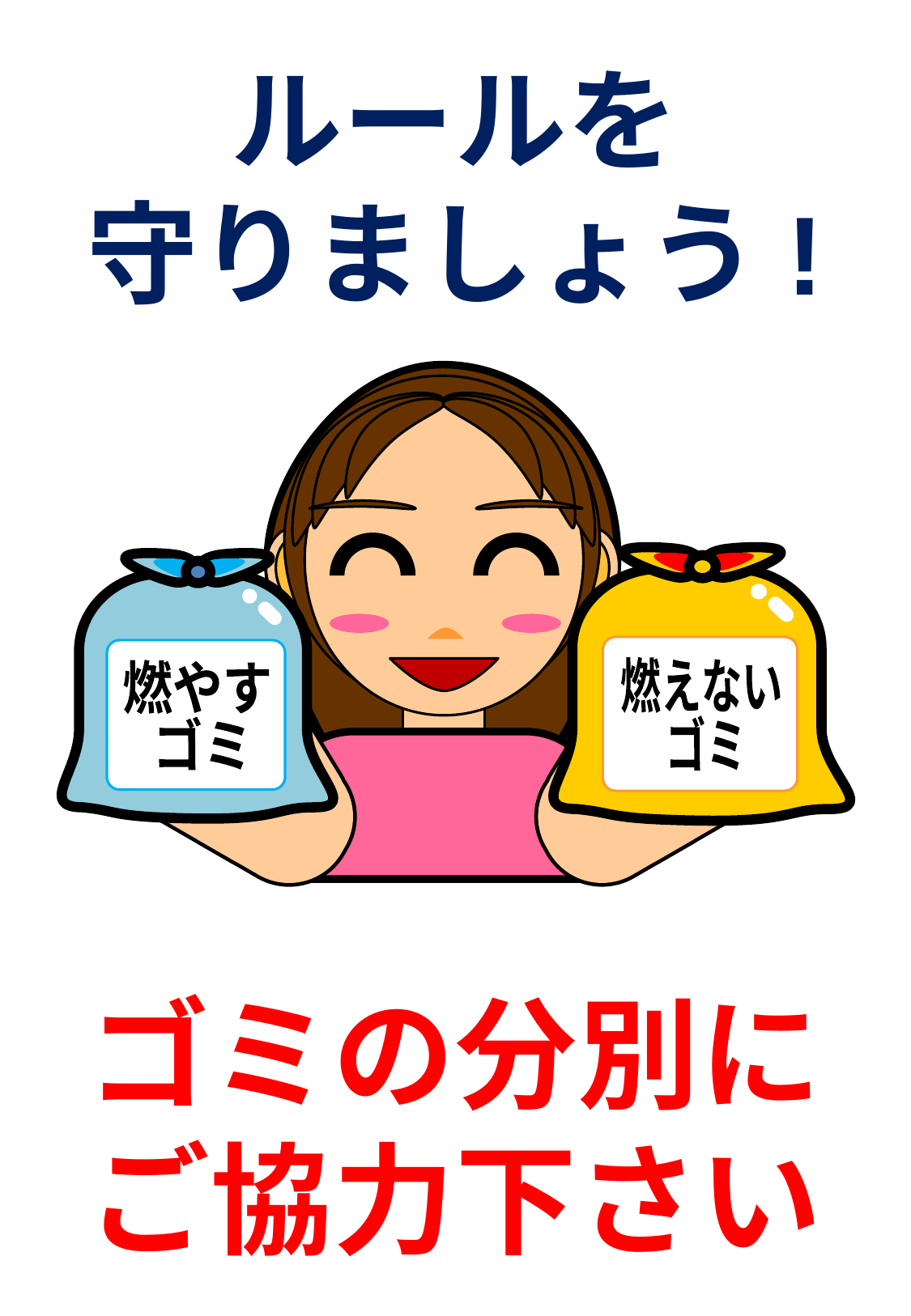

ルールを
守りましょう!

燃えない
ゴミ

燃やす
ゴミ

ゴミの分別に
ご協力下さい